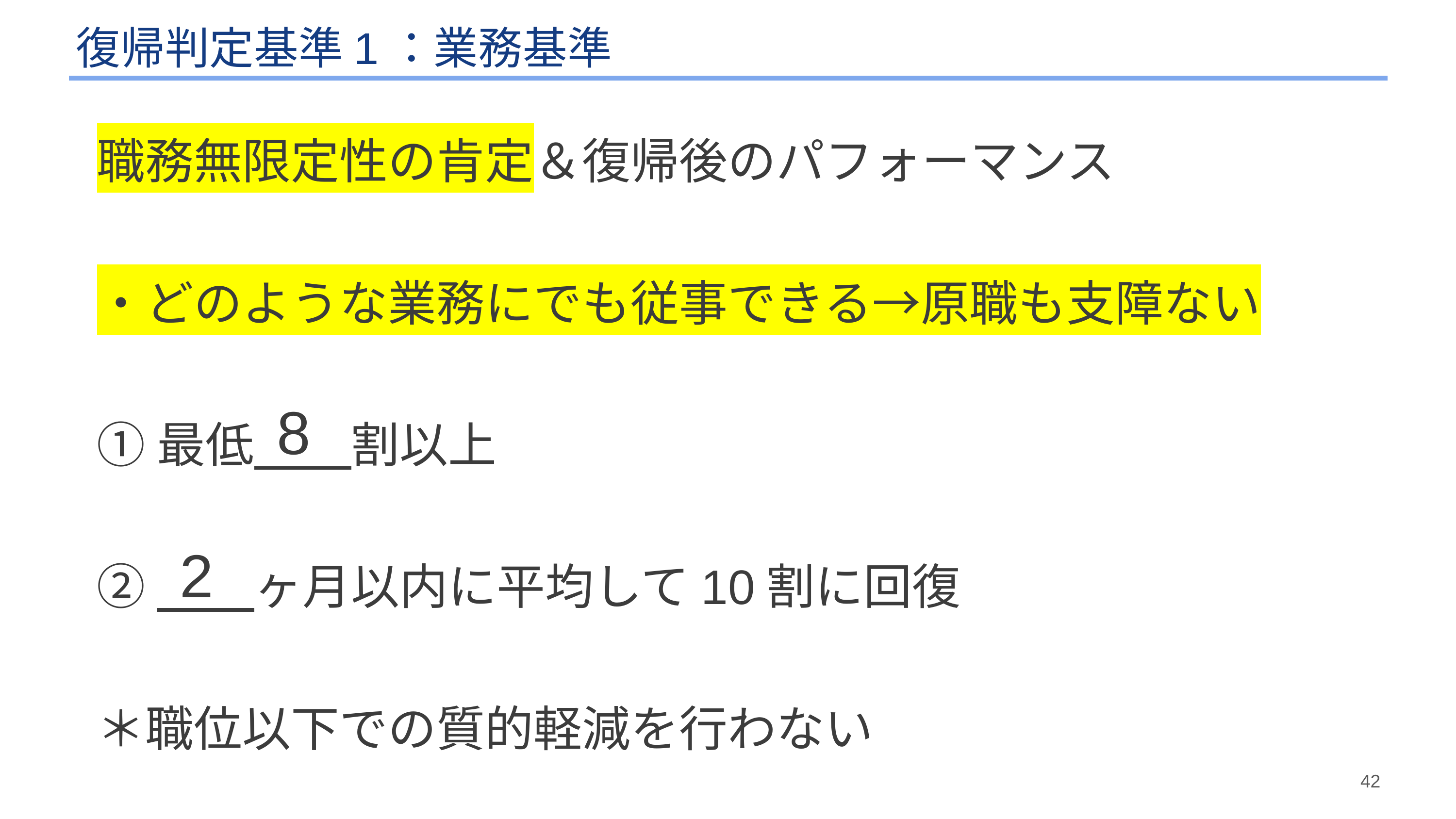

# 復帰判定基準1：業務基準
職務無限定性の肯定＆復帰後のパフォーマンス
・どのような業務にでも従事できる→原職も支障ない
①最低　　割以上
②　　ヶ月以内に平均して10割に回復
＊職位以下での質的軽減を行わない

8
2
42